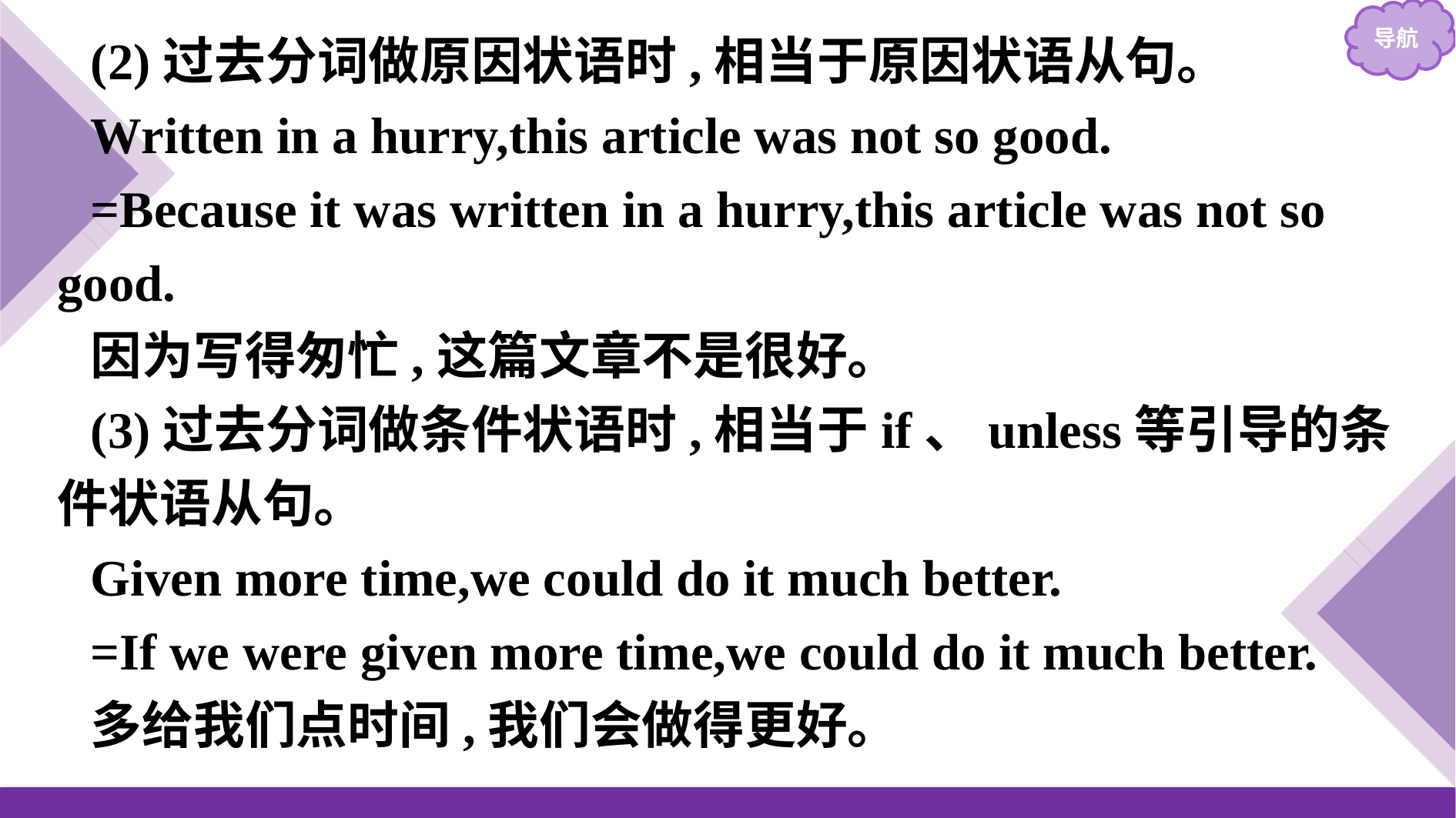

(2)过去分词做原因状语时,相当于原因状语从句。
Written in a hurry,this article was not so good.
=Because it was written in a hurry,this article was not so good.
因为写得匆忙,这篇文章不是很好。
(3)过去分词做条件状语时,相当于if、unless等引导的条件状语从句。
Given more time,we could do it much better.
=If we were given more time,we could do it much better.
多给我们点时间,我们会做得更好。